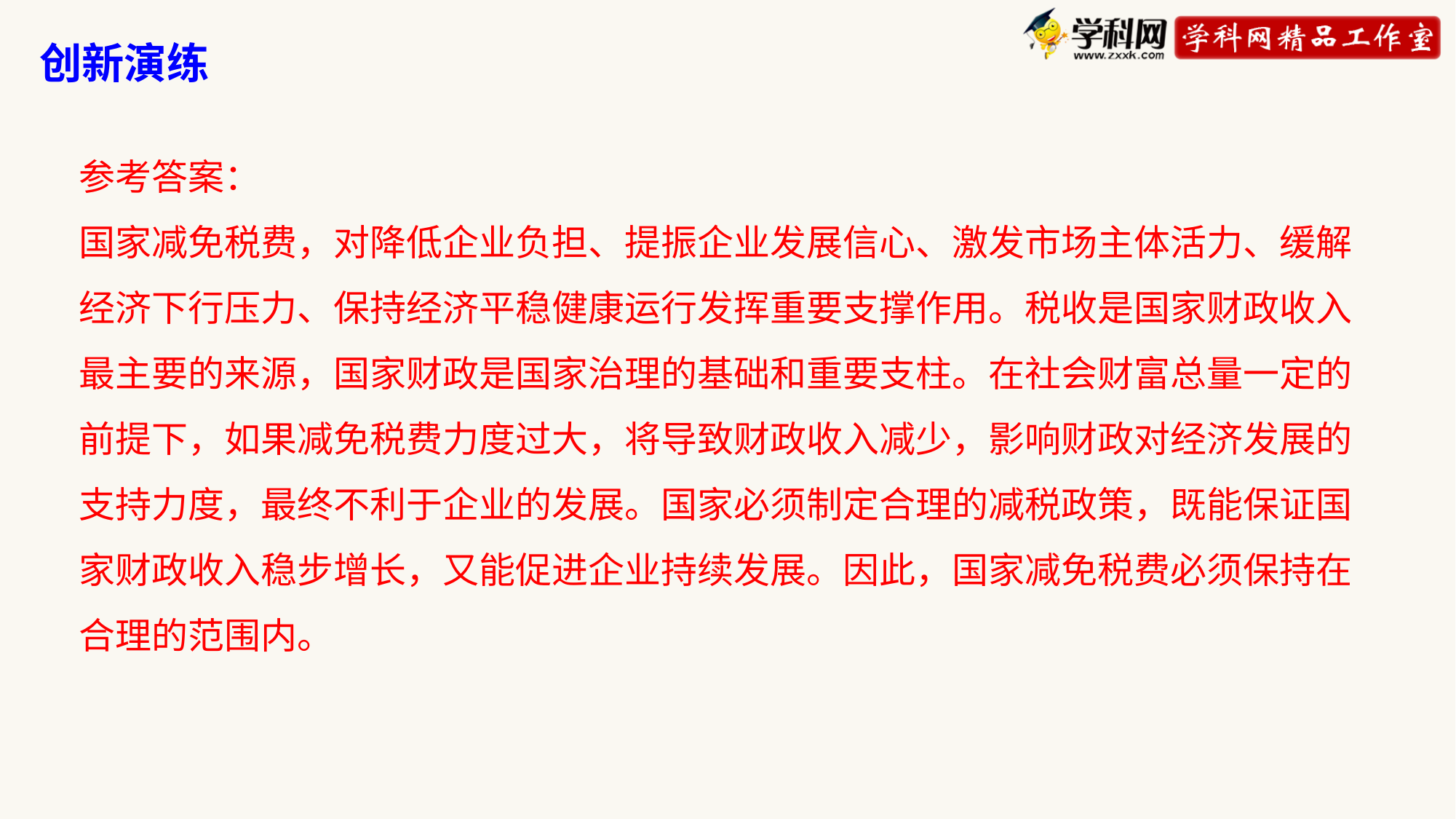

创新演练
参考答案：
国家减免税费，对降低企业负担、提振企业发展信心、激发市场主体活力、缓解经济下行压力、保持经济平稳健康运行发挥重要支撑作用。税收是国家财政收入最主要的来源，国家财政是国家治理的基础和重要支柱。在社会财富总量一定的前提下，如果减免税费力度过大，将导致财政收入减少，影响财政对经济发展的支持力度，最终不利于企业的发展。国家必须制定合理的减税政策，既能保证国家财政收入稳步增长，又能促进企业持续发展。因此，国家减免税费必须保持在合理的范围内。